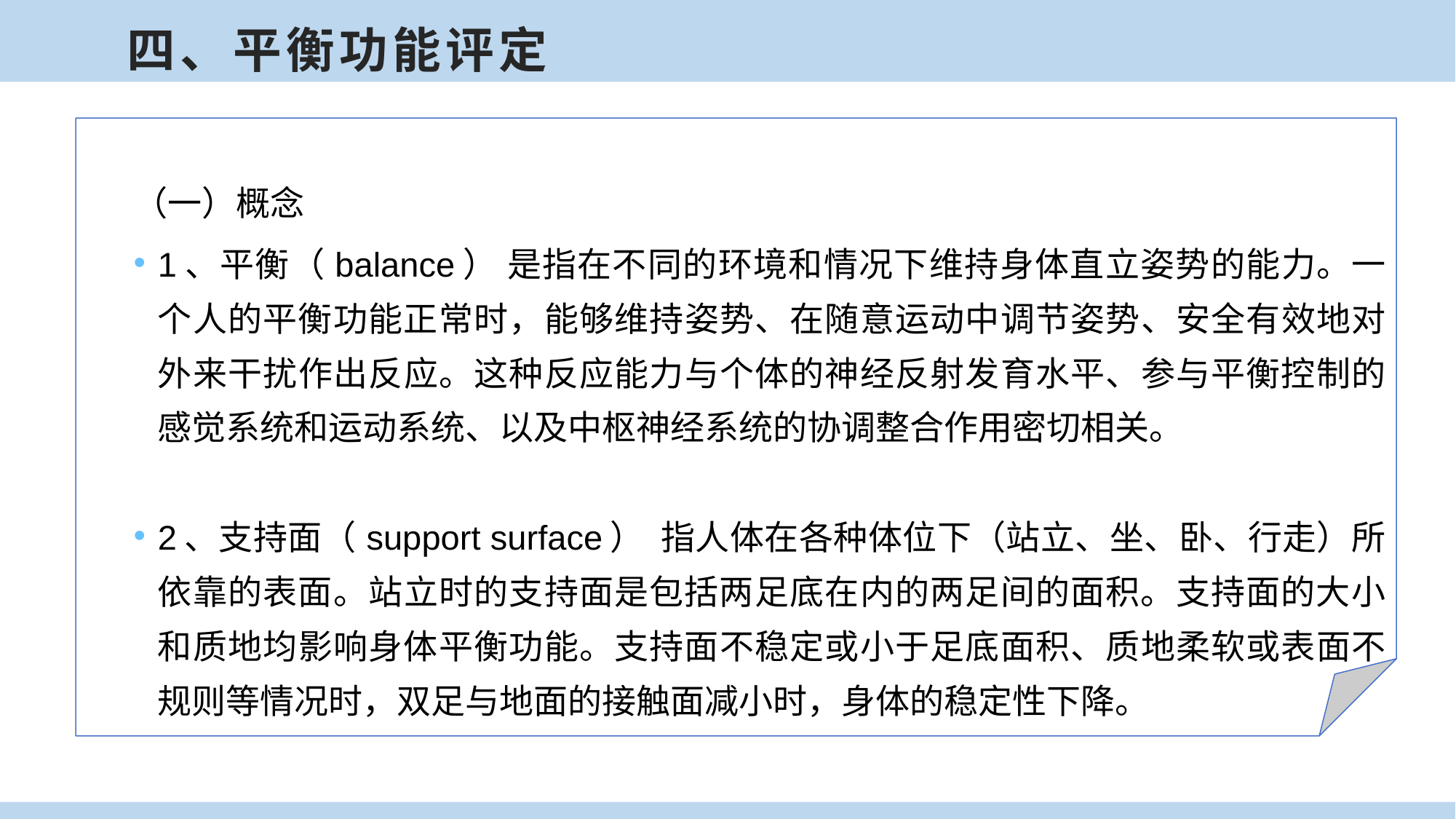

四、平衡功能评定

（一）概念
1、平衡（balance） 是指在不同的环境和情况下维持身体直立姿势的能力。一个人的平衡功能正常时，能够维持姿势、在随意运动中调节姿势、安全有效地对外来干扰作出反应。这种反应能力与个体的神经反射发育水平、参与平衡控制的感觉系统和运动系统、以及中枢神经系统的协调整合作用密切相关。

2、支持面（support surface）  指人体在各种体位下（站立、坐、卧、行走）所依靠的表面。站立时的支持面是包括两足底在内的两足间的面积。支持面的大小和质地均影响身体平衡功能。支持面不稳定或小于足底面积、质地柔软或表面不规则等情况时，双足与地面的接触面减小时，身体的稳定性下降。